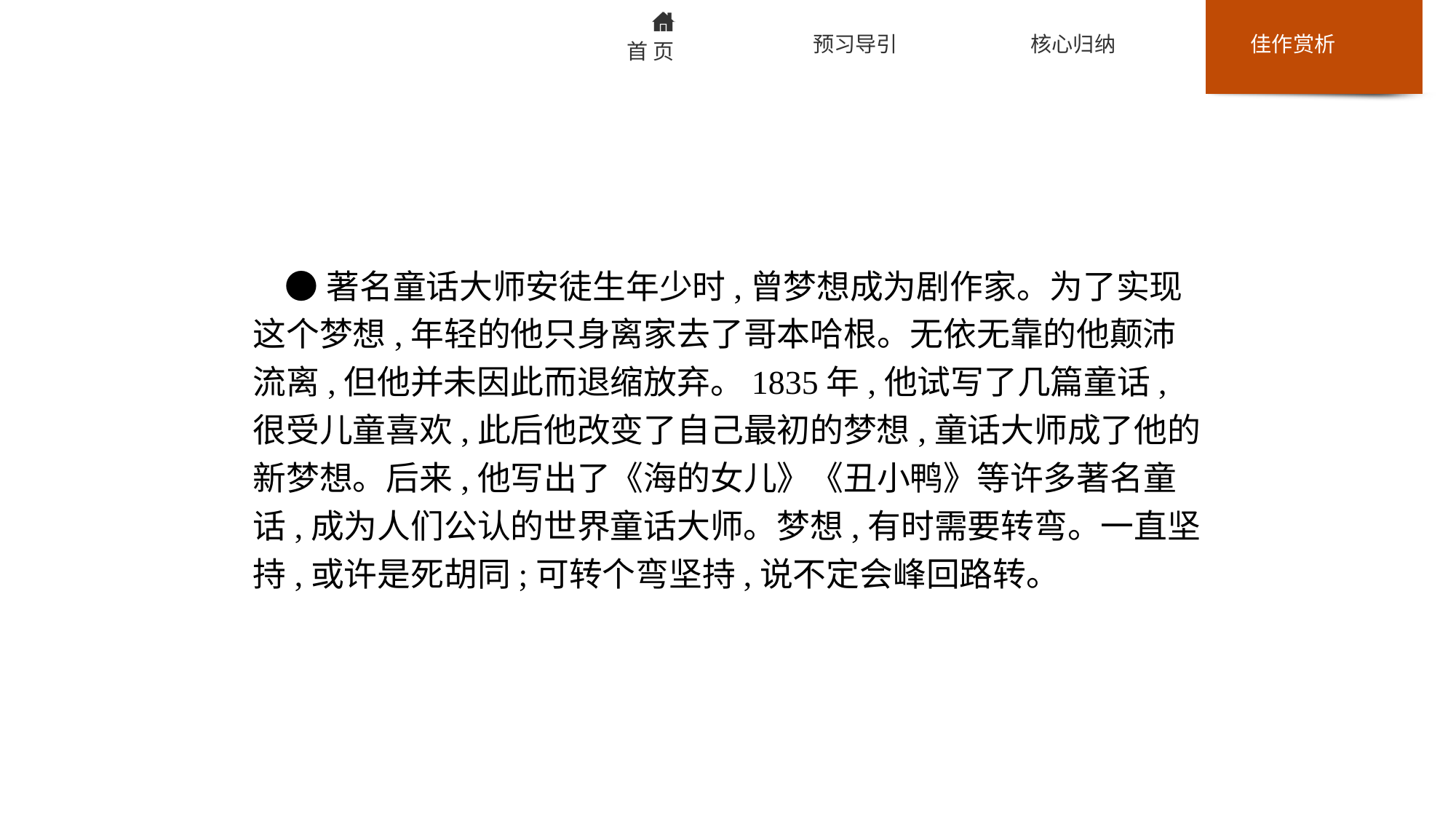

●著名童话大师安徒生年少时,曾梦想成为剧作家。为了实现这个梦想,年轻的他只身离家去了哥本哈根。无依无靠的他颠沛流离,但他并未因此而退缩放弃。1835年,他试写了几篇童话,很受儿童喜欢,此后他改变了自己最初的梦想,童话大师成了他的新梦想。后来,他写出了《海的女儿》《丑小鸭》等许多著名童话,成为人们公认的世界童话大师。梦想,有时需要转弯。一直坚持,或许是死胡同;可转个弯坚持,说不定会峰回路转。